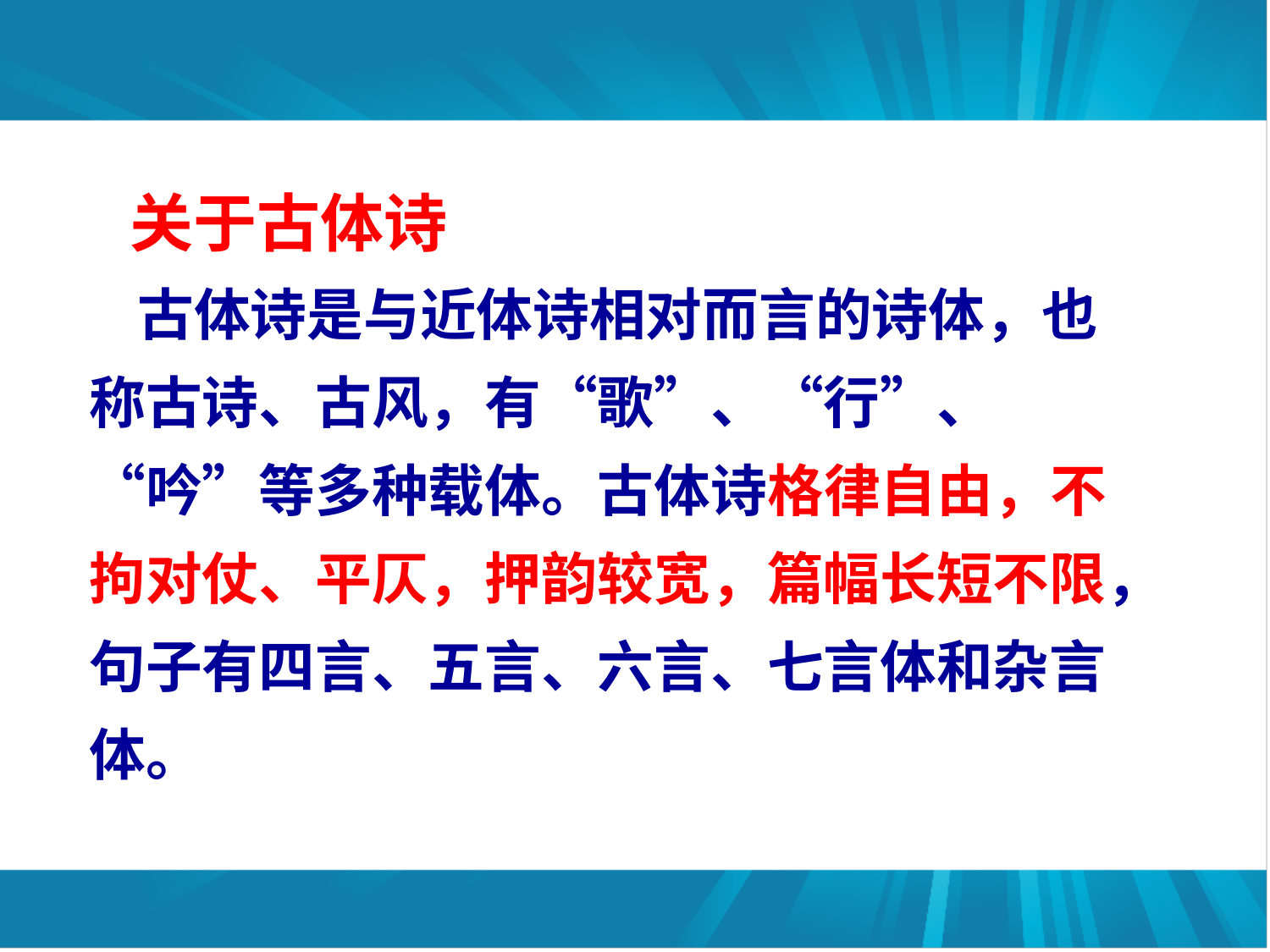

关于古体诗
    古体诗是与近体诗相对而言的诗体，也称古诗、古风，有“歌”、“行”、“吟”等多种载体。古体诗格律自由，不拘对仗、平仄，押韵较宽，篇幅长短不限，句子有四言、五言、六言、七言体和杂言体。